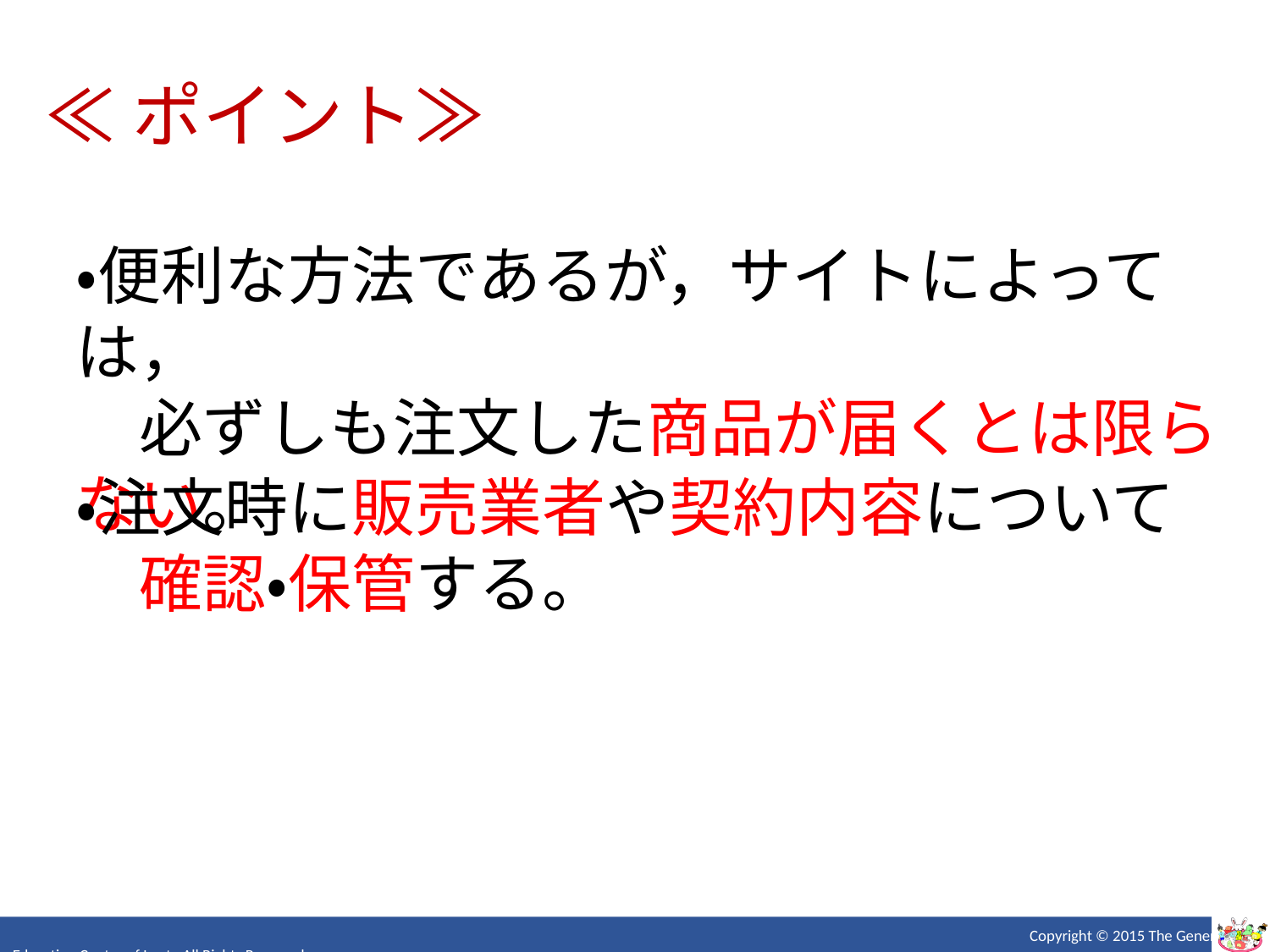

≪ポイント≫
・便利な方法であるが，サイトによっては，
　必ずしも注文した商品が届くとは限らない。
・注文時に販売業者や契約内容について
　確認・保管する。